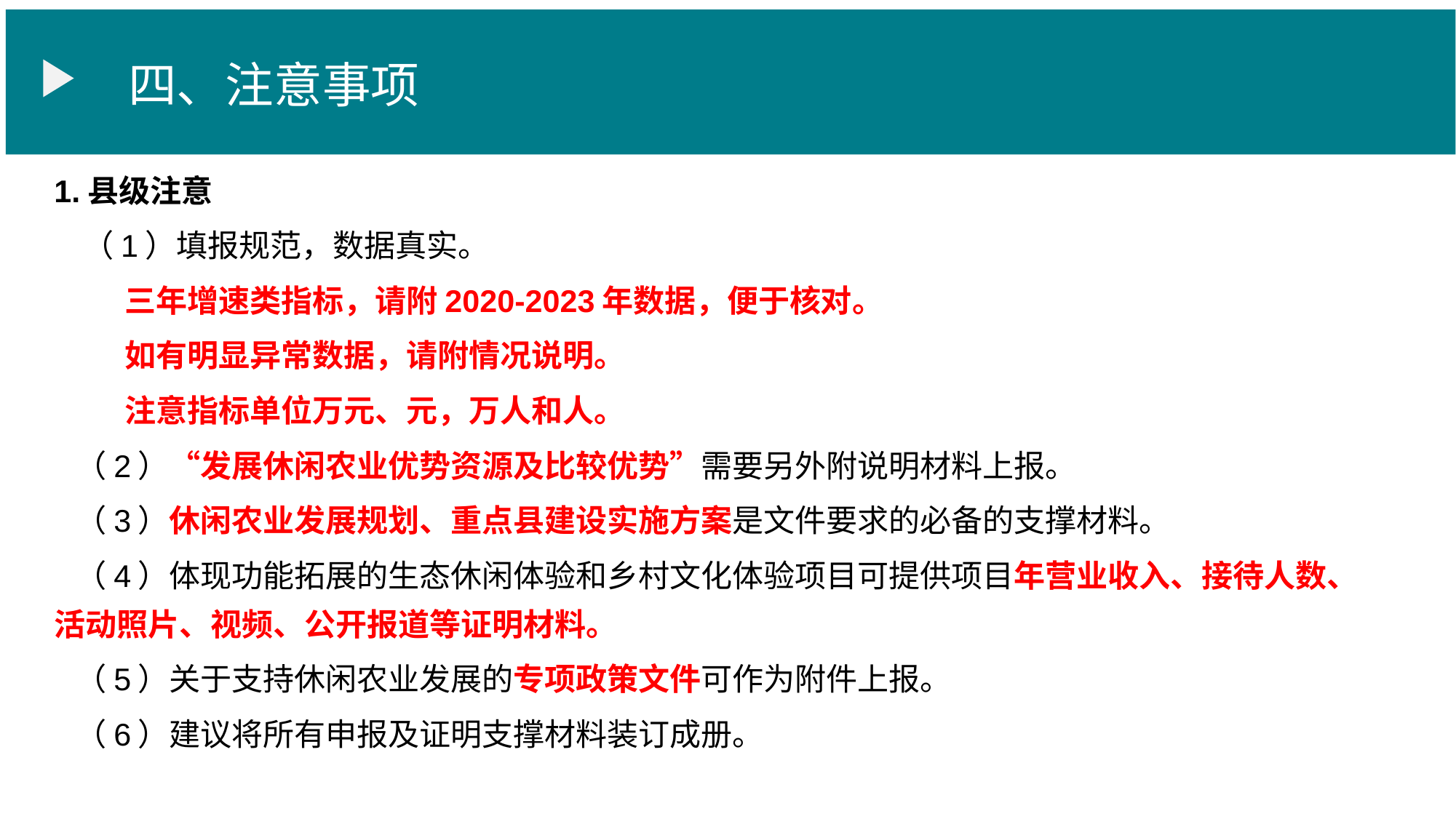

四、注意事项

1.县级注意
   （1）填报规范，数据真实。
         三年增速类指标，请附2020-2023年数据，便于核对。
         如有明显异常数据，请附情况说明。
         注意指标单位万元、元，万人和人。
  （2）“发展休闲农业优势资源及比较优势”需要另外附说明材料上报。
  （3）休闲农业发展规划、重点县建设实施方案是文件要求的必备的支撑材料。
  （4）体现功能拓展的生态休闲体验和乡村文化体验项目可提供项目年营业收入、接待人数、活动照片、视频、公开报道等证明材料。
  （5）关于支持休闲农业发展的专项政策文件可作为附件上报。
  （6）建议将所有申报及证明支撑材料装订成册。